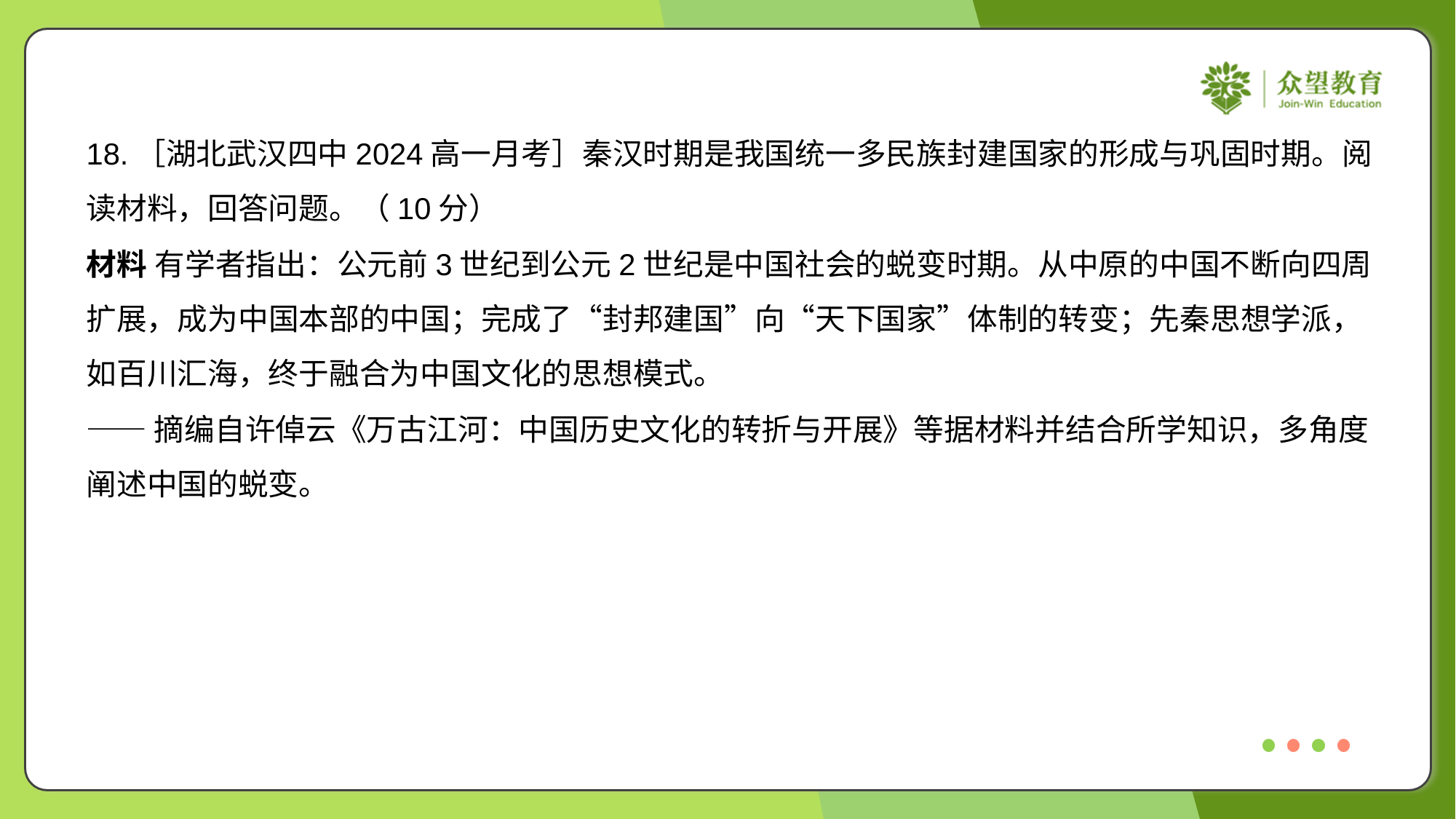

18.［湖北武汉四中2024高一月考］秦汉时期是我国统一多民族封建国家的形成与巩固时期。阅
读材料，回答问题。（10分）
材料 有学者指出：公元前3世纪到公元2世纪是中国社会的蜕变时期。从中原的中国不断向四周
扩展，成为中国本部的中国；完成了“封邦建国”向“天下国家”体制的转变；先秦思想学派，
如百川汇海，终于融合为中国文化的思想模式。
——摘编自许倬云《万古江河：中国历史文化的转折与开展》等据材料并结合所学知识，多角度
阐述中国的蜕变。